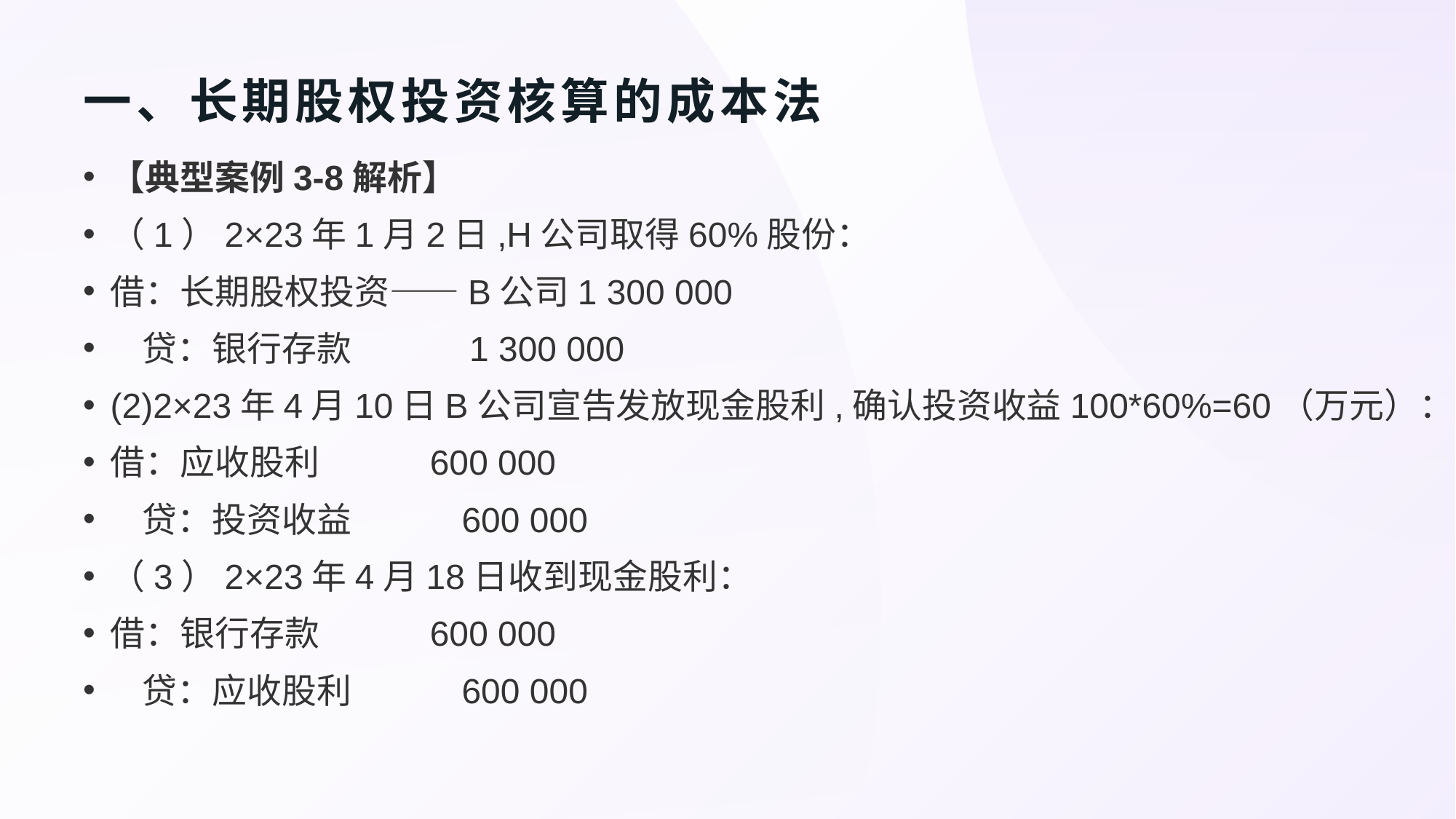

# 一、长期股权投资核算的成本法
【典型案例3-8解析】
（1）2×23年1月2日,H公司取得60%股份：
借：长期股权投资——B公司1 300 000
   贷：银行存款              1 300 000
(2)2×23年4月10日B公司宣告发放现金股利,确认投资收益100*60%=60（万元）：
借：应收股利             600 000
   贷：投资收益             600 000
（3）2×23年4月18日收到现金股利：
借：银行存款             600 000
   贷：应收股利             600 000